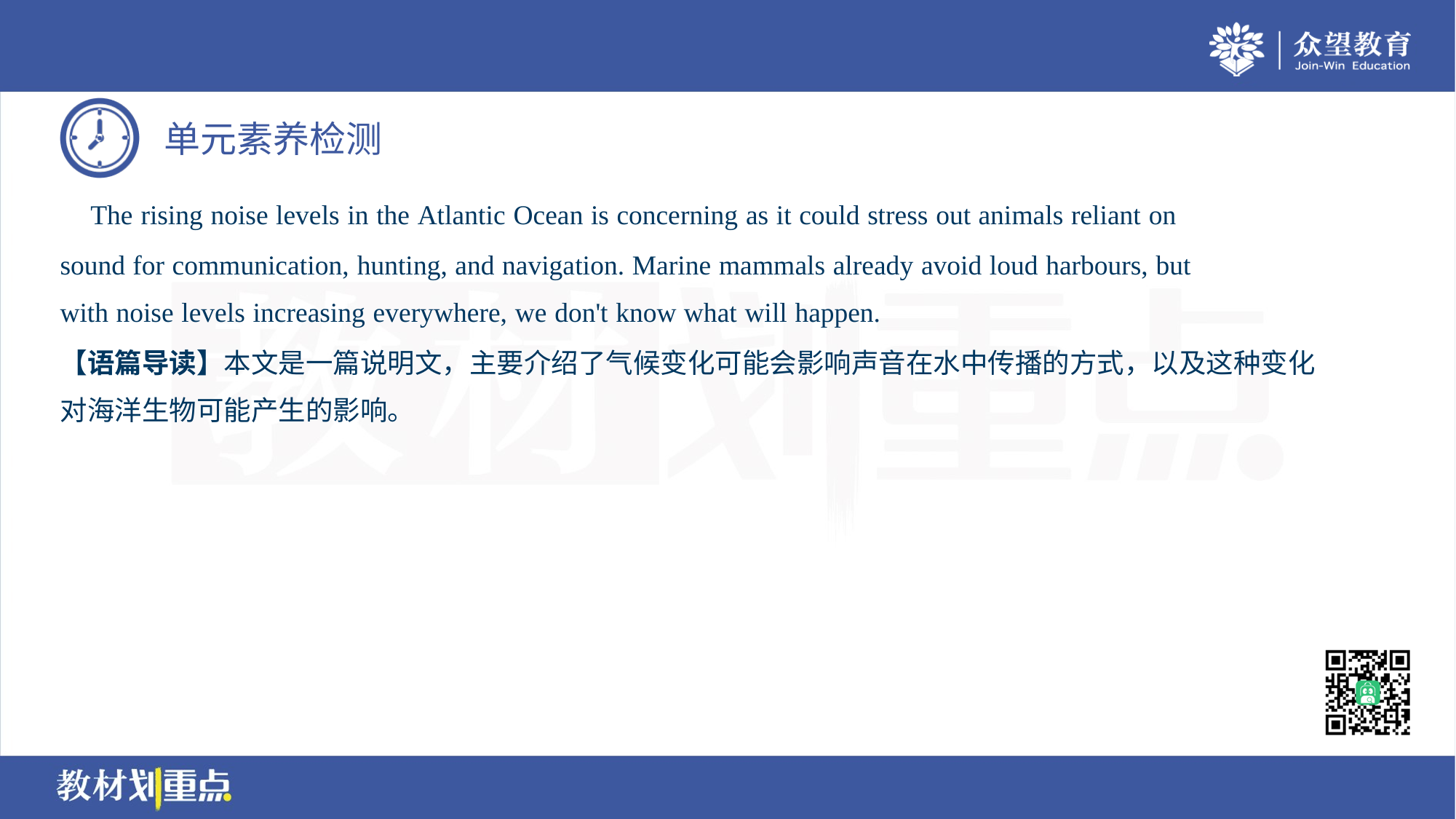

The rising noise levels in the Atlantic Ocean is concerning as it could stress out animals reliant on
sound for communication, hunting, and navigation. Marine mammals already avoid loud harbours, but
with noise levels increasing everywhere, we don't know what will happen.
【语篇导读】本文是一篇说明文，主要介绍了气候变化可能会影响声音在水中传播的方式，以及这种变化
对海洋生物可能产生的影响。